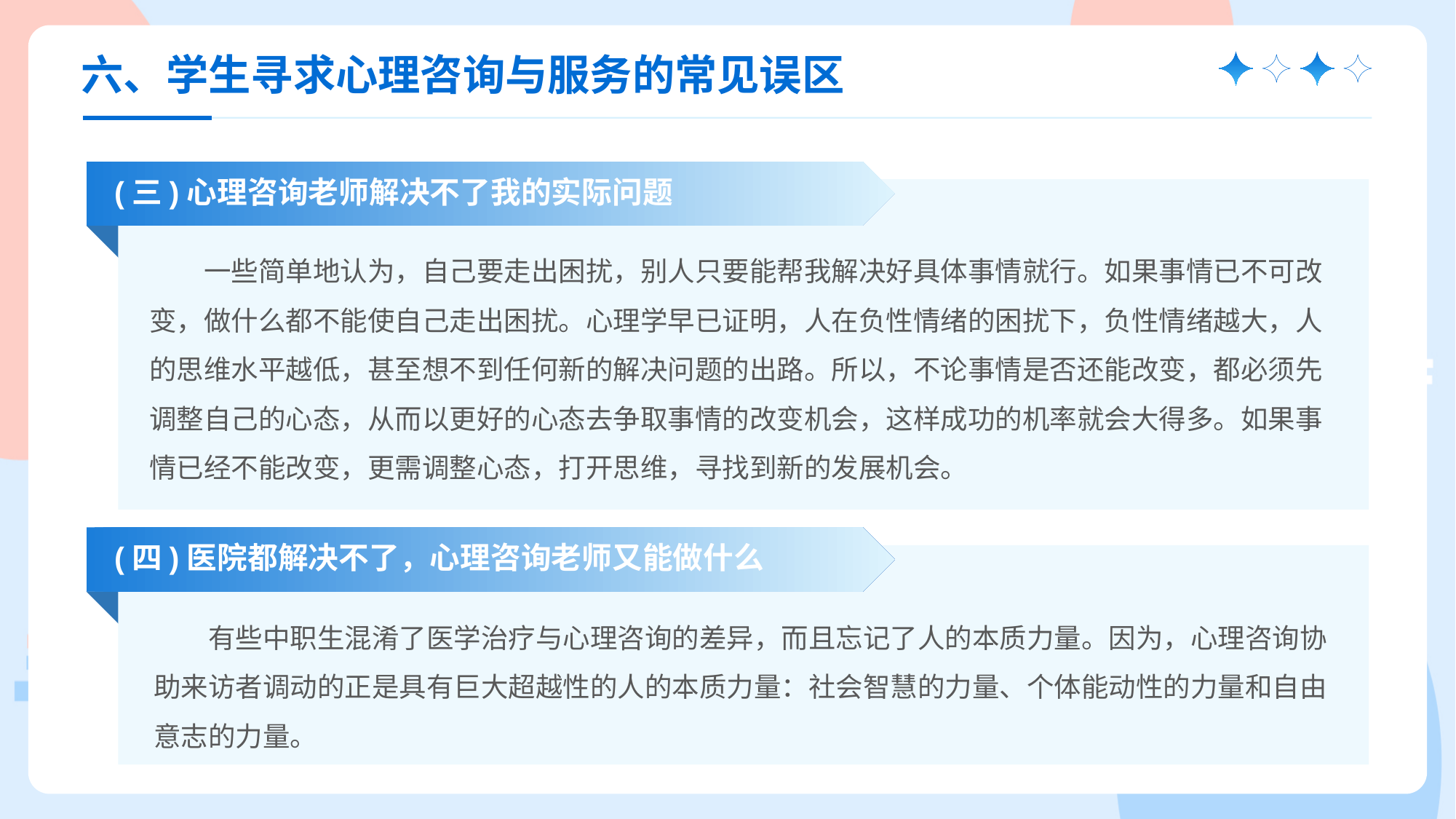

六、学生寻求心理咨询与服务的常见误区
(三)心理咨询老师解决不了我的实际问题

一些简单地认为，自己要走出困扰，别人只要能帮我解决好具体事情就行。如果事情已不可改变，做什么都不能使自己走出困扰。心理学早已证明，人在负性情绪的困扰下，负性情绪越大，人的思维水平越低，甚至想不到任何新的解决问题的出路。所以，不论事情是否还能改变，都必须先调整自己的心态，从而以更好的心态去争取事情的改变机会，这样成功的机率就会大得多。如果事情已经不能改变，更需调整心态，打开思维，寻找到新的发展机会。
(四)医院都解决不了，心理咨询老师又能做什么

有些中职生混淆了医学治疗与心理咨询的差异，而且忘记了人的本质力量。因为，心理咨询协助来访者调动的正是具有巨大超越性的人的本质力量：社会智慧的力量、个体能动性的力量和自由意志的力量。